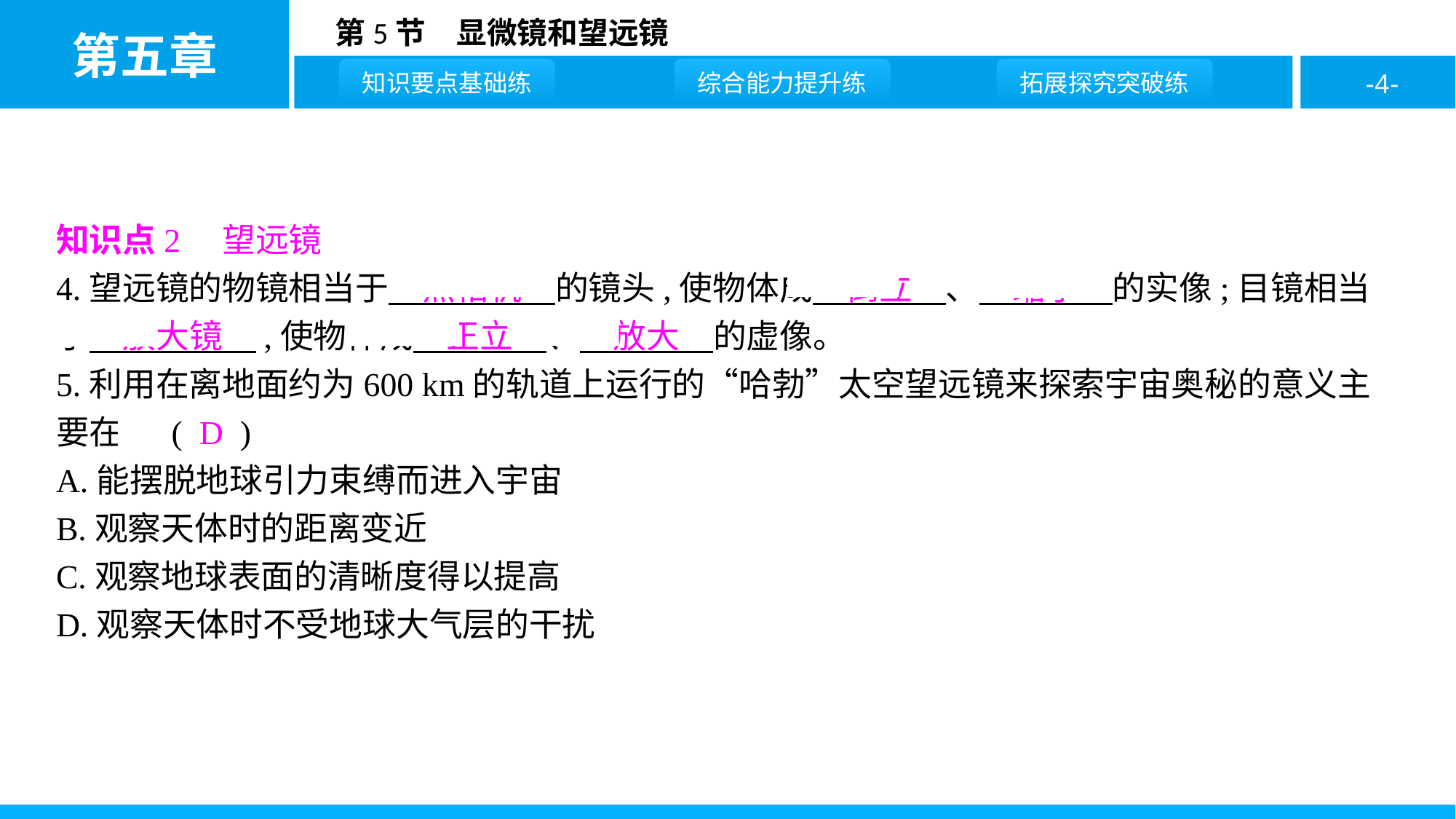

知识点2　望远镜
4.望远镜的物镜相当于　照相机　的镜头,使物体成　倒立　、　缩小　的实像;目镜相当于　放大镜　,使物体成　正立　、　放大　的虚像。
5.利用在离地面约为600 km的轨道上运行的“哈勃”太空望远镜来探索宇宙奥秘的意义主要在于 (  D  )
A.能摆脱地球引力束缚而进入宇宙
B.观察天体时的距离变近
C.观察地球表面的清晰度得以提高
D.观察天体时不受地球大气层的干扰